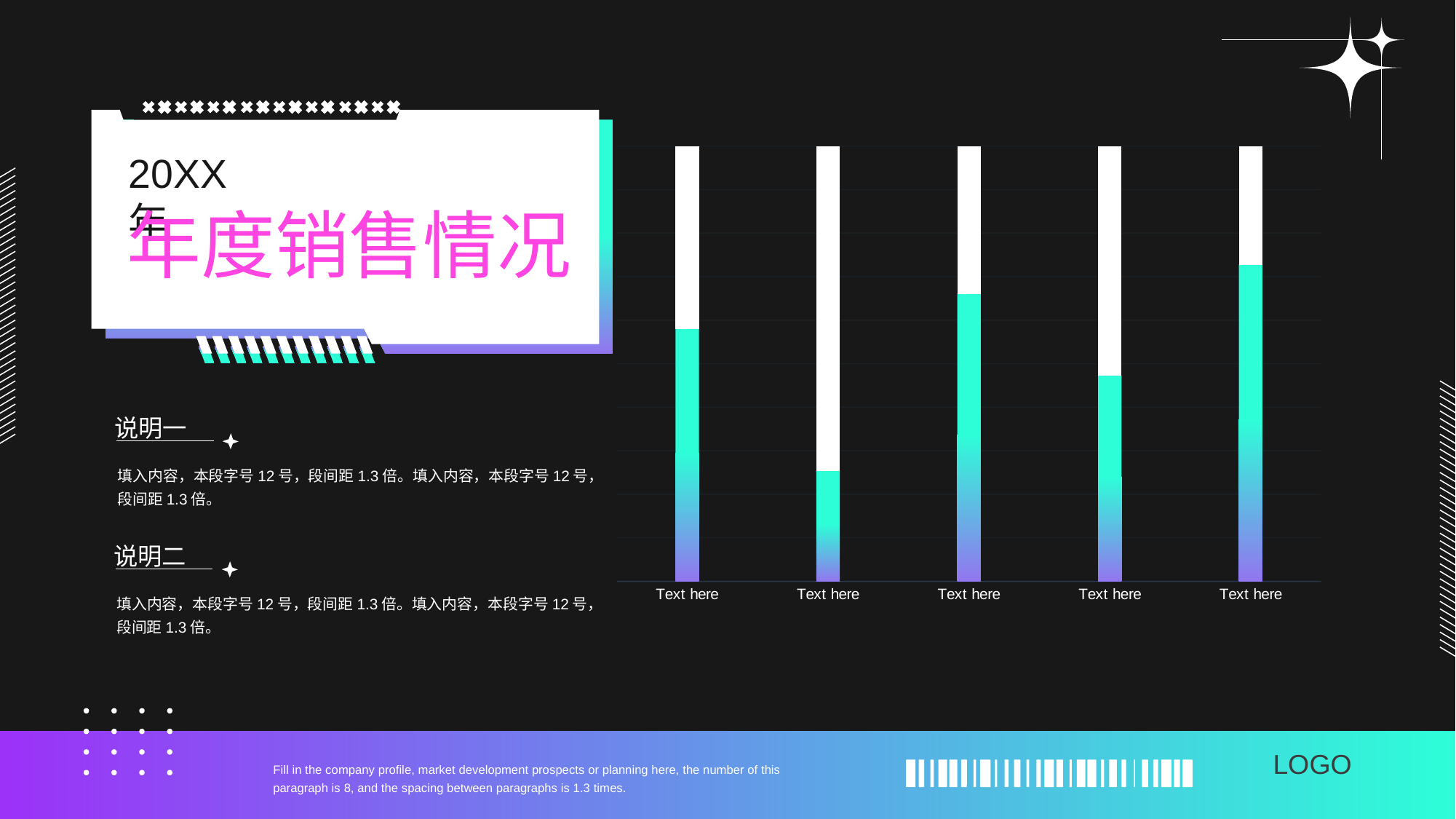

20XX年
年度销售情况

### Chart

| Category | Text 1 | Text 2 |
|---|---|---|
| Text here | 3.3 | 2.4 |
| Text here | 1.5 | 4.4 |
| Text here | 3.5 | 1.8 |
| Text here | 2.5 | 2.8 |
| Text here | 3.2 | 1.2 |
说明一

填入内容，本段字号12号，段间距1.3倍。填入内容，本段字号12号，段间距1.3倍。
说明二

填入内容，本段字号12号，段间距1.3倍。填入内容，本段字号12号，段间距1.3倍。
Fill in the company profile, market development prospects or planning here, the number of this paragraph is 8, and the spacing between paragraphs is 1.3 times.